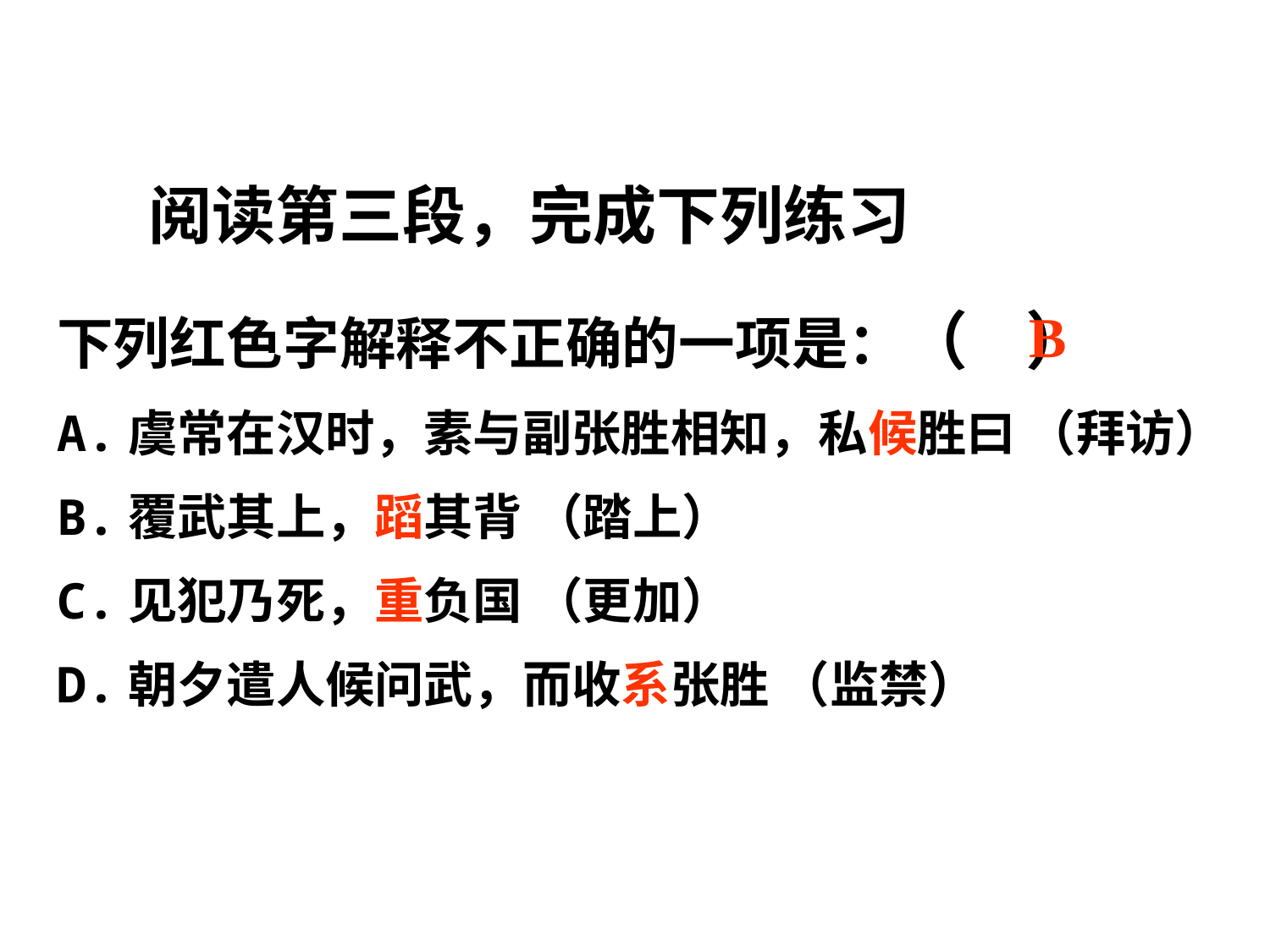

阅读第三段，完成下列练习
下列红色字解释不正确的一项是：（    ）
A.虞常在汉时，素与副张胜相知，私候胜曰 （拜访）
B.覆武其上，蹈其背 （踏上）
C.见犯乃死，重负国 （更加）
D.朝夕遣人候问武，而收系张胜 （监禁）
B